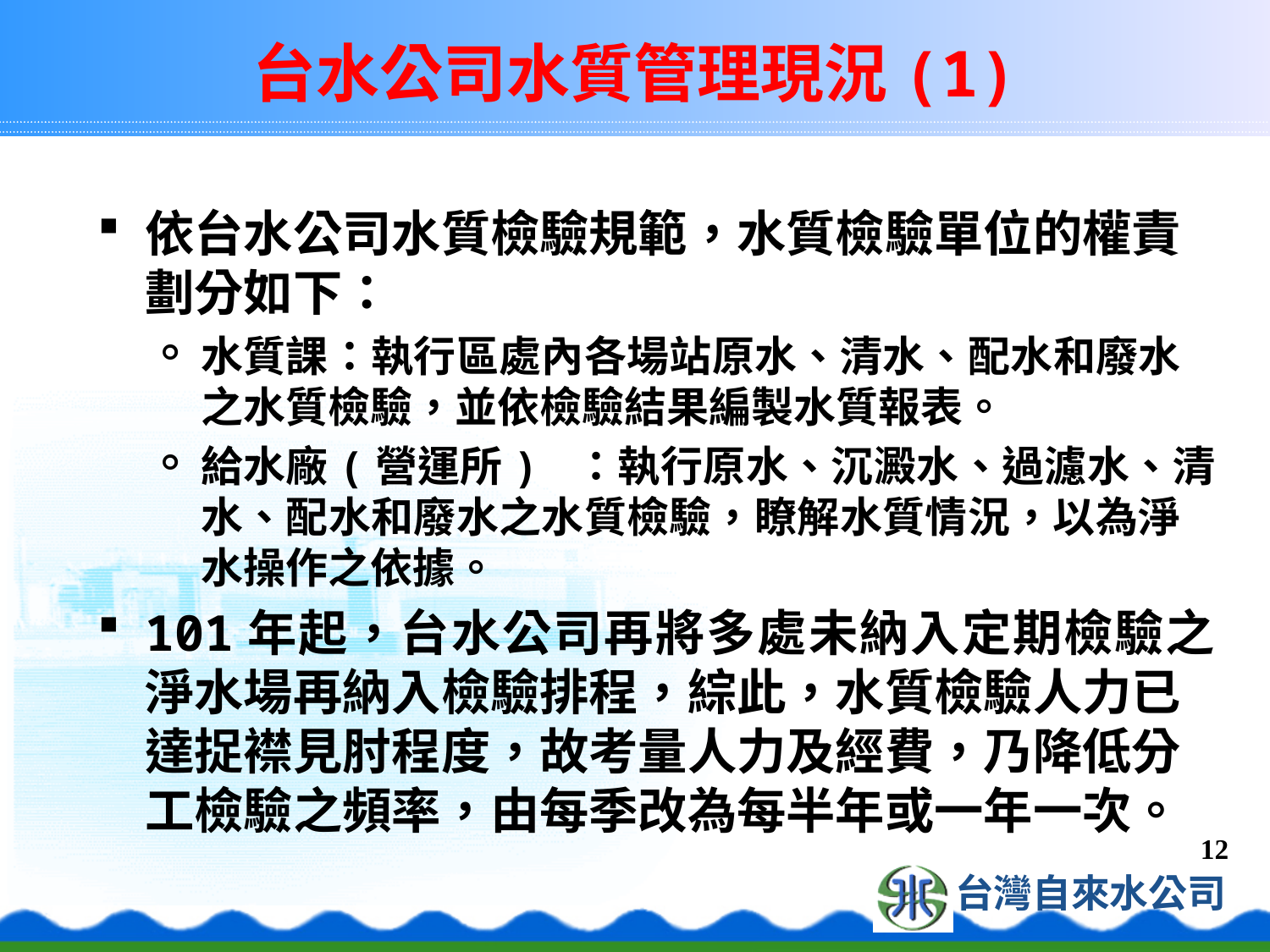

# 台水公司水質管理現況(1)
依台水公司水質檢驗規範，水質檢驗單位的權責劃分如下：
水質課：執行區處內各場站原水、清水、配水和廢水之水質檢驗，並依檢驗結果編製水質報表。
給水廠(營運所) ：執行原水、沉澱水、過濾水、清水、配水和廢水之水質檢驗，瞭解水質情況，以為淨水操作之依據。
101年起，台水公司再將多處未納入定期檢驗之淨水場再納入檢驗排程，綜此，水質檢驗人力已達捉襟見肘程度，故考量人力及經費，乃降低分工檢驗之頻率，由每季改為每半年或一年一次。
12